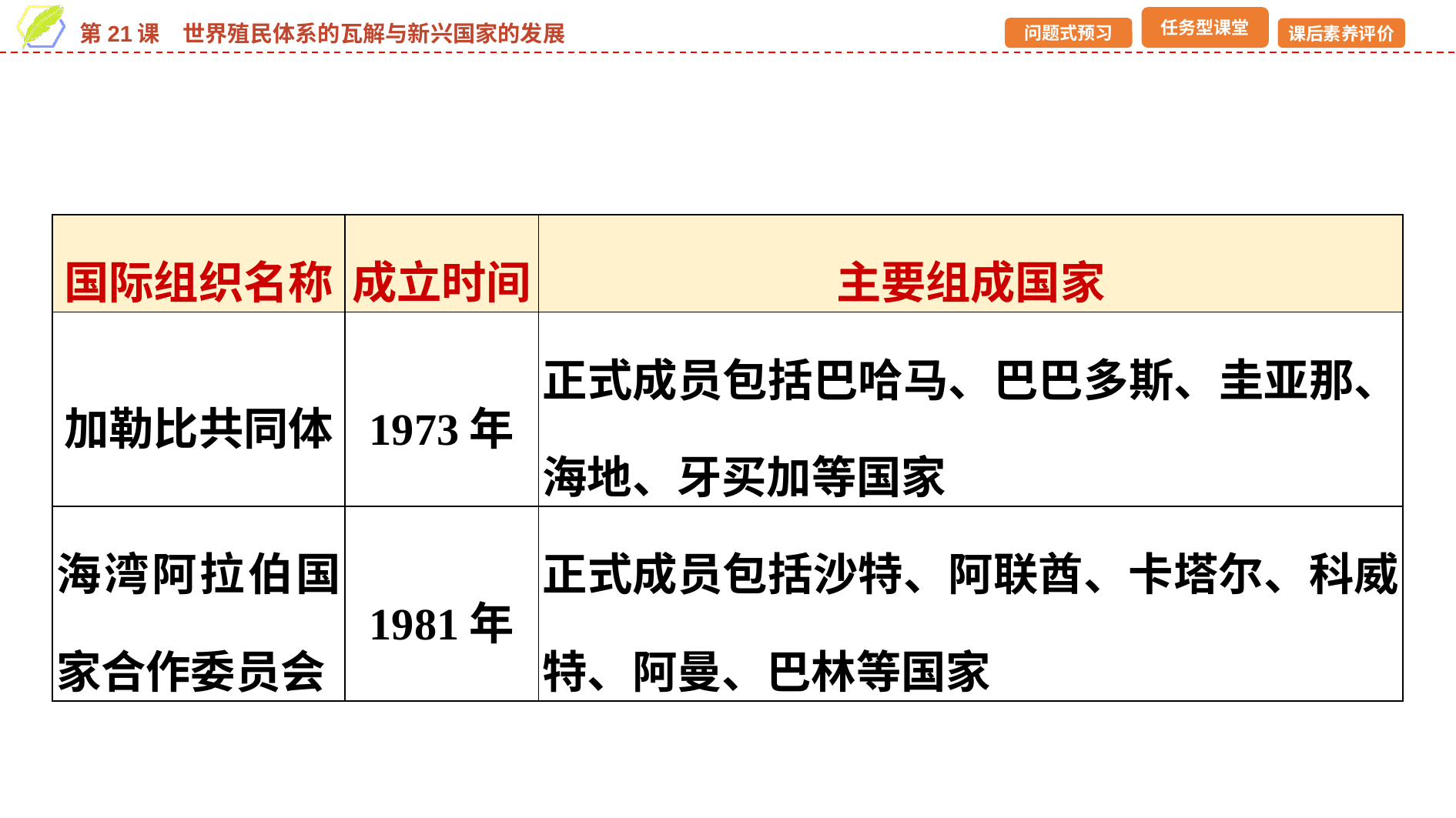

| 国际组织名称 | 成立时间 | 主要组成国家 |
| --- | --- | --- |
| 加勒比共同体 | 1973年 | 正式成员包括巴哈马、巴巴多斯、圭亚那、海地、牙买加等国家 |
| 海湾阿拉伯国家合作委员会 | 1981年 | 正式成员包括沙特、阿联酋、卡塔尔、科威特、阿曼、巴林等国家 |